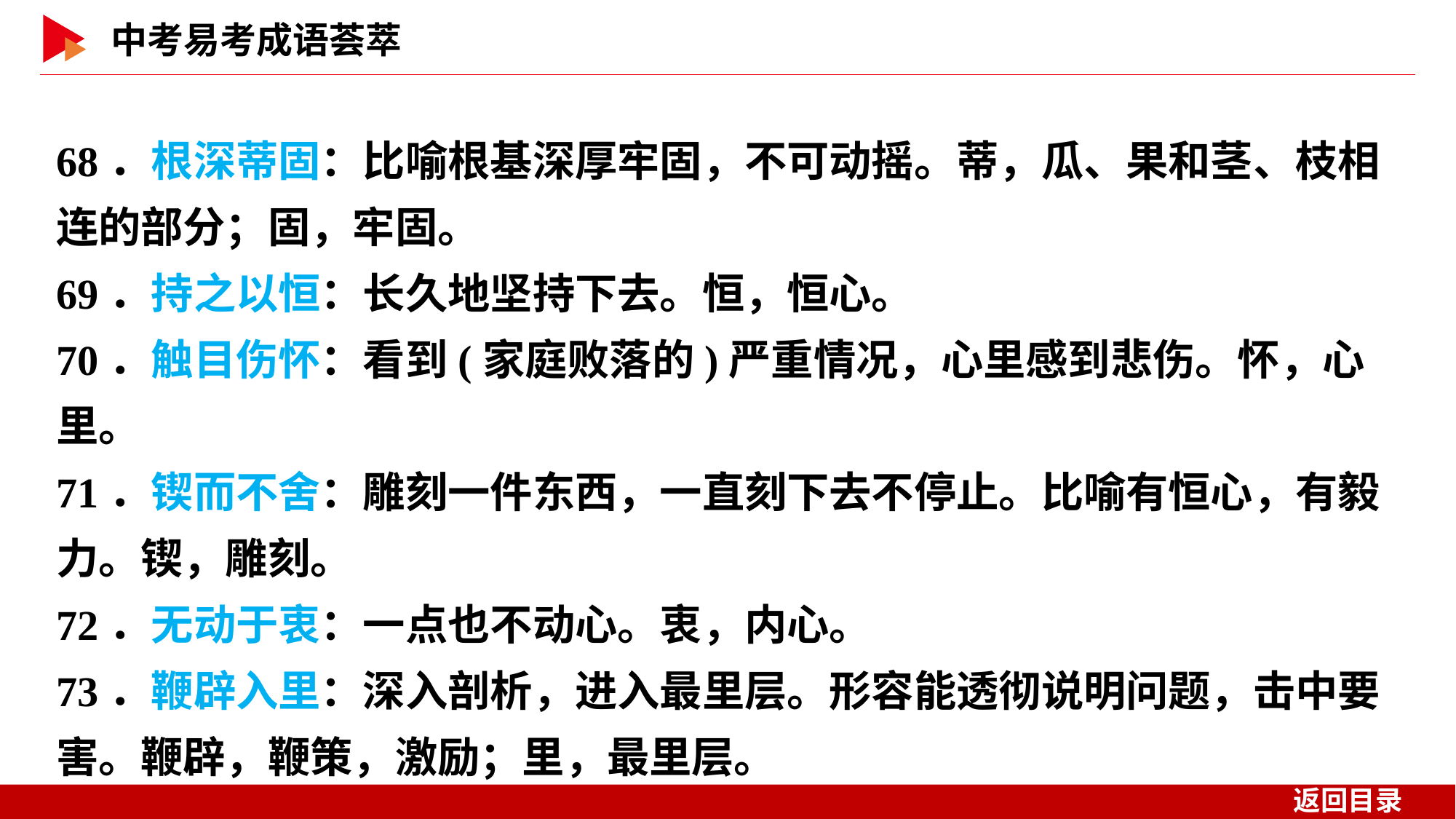

68．根深蒂固：比喻根基深厚牢固，不可动摇。蒂，瓜、果和茎、枝相连的部分；固，牢固。
69．持之以恒：长久地坚持下去。恒，恒心。
70．触目伤怀：看到(家庭败落的)严重情况，心里感到悲伤。怀，心里。
71．锲而不舍：雕刻一件东西，一直刻下去不停止。比喻有恒心，有毅力。锲，雕刻。
72．无动于衷：一点也不动心。衷，内心。
73．鞭辟入里：深入剖析，进入最里层。形容能透彻说明问题，击中要害。鞭辟，鞭策，激励；里，最里层。